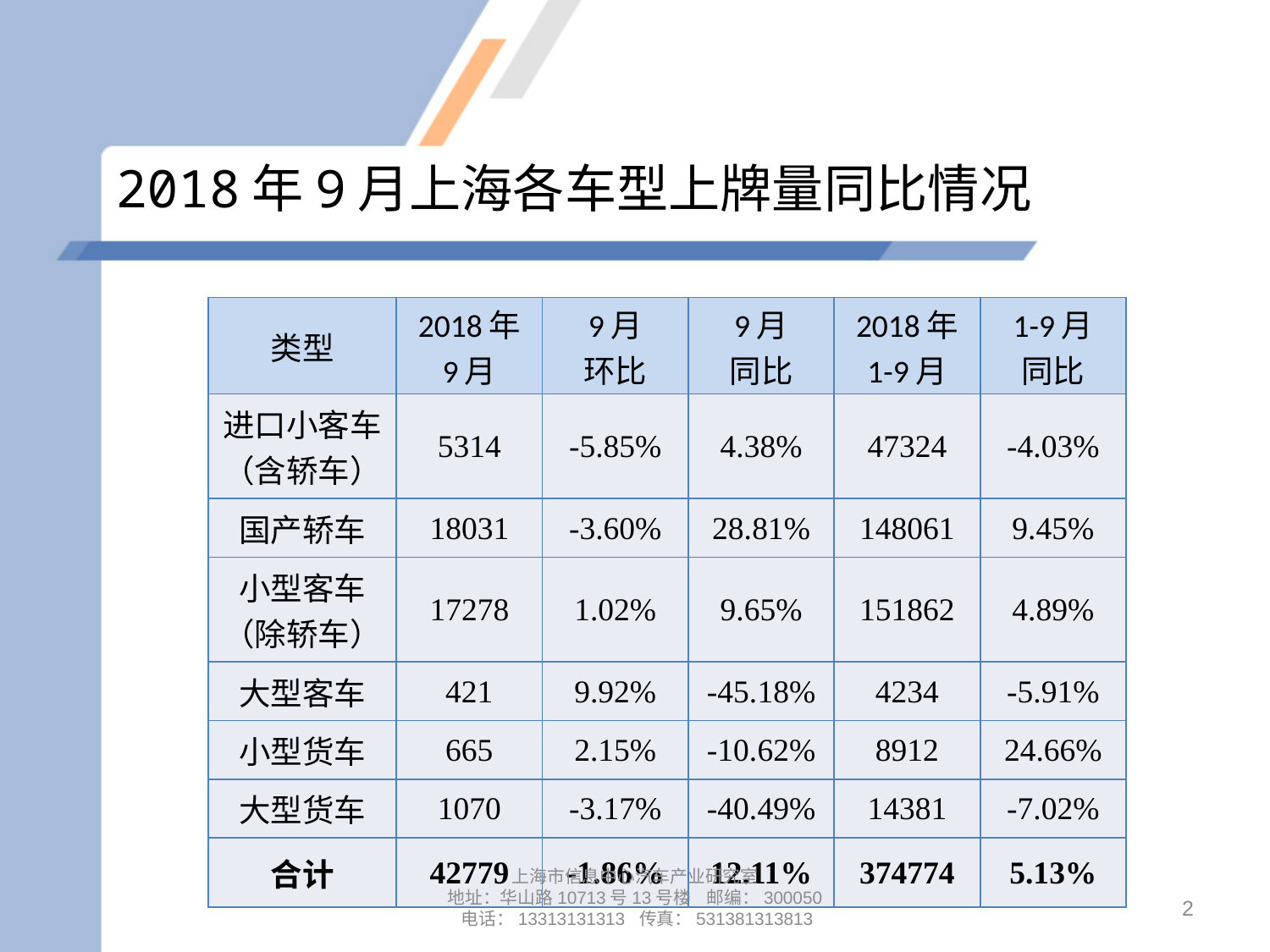

# 2018年9月上海各车型上牌量同比情况

| 类型 | 2018年 9月 | 9月 环比 | 9月 同比 | 2018年 1-9月 | 1-9月 同比 |
| --- | --- | --- | --- | --- | --- |
| 进口小客车 （含轿车） | 5314 | -5.85% | 4.38% | 47324 | -4.03% |
| 国产轿车 | 18031 | -3.60% | 28.81% | 148061 | 9.45% |
| 小型客车 （除轿车） | 17278 | 1.02% | 9.65% | 151862 | 4.89% |
| 大型客车 | 421 | 9.92% | -45.18% | 4234 | -5.91% |
| 小型货车 | 665 | 2.15% | -10.62% | 8912 | 24.66% |
| 大型货车 | 1070 | -3.17% | -40.49% | 14381 | -7.02% |
| 合计 | 42779 | -1.86% | 12.11% | 374774 | 5.13% |
上海市信息中心汽车产业研究室
地址：华山路10713号13号楼    邮编：300050  电话：13313131313  传真：531381313813

2